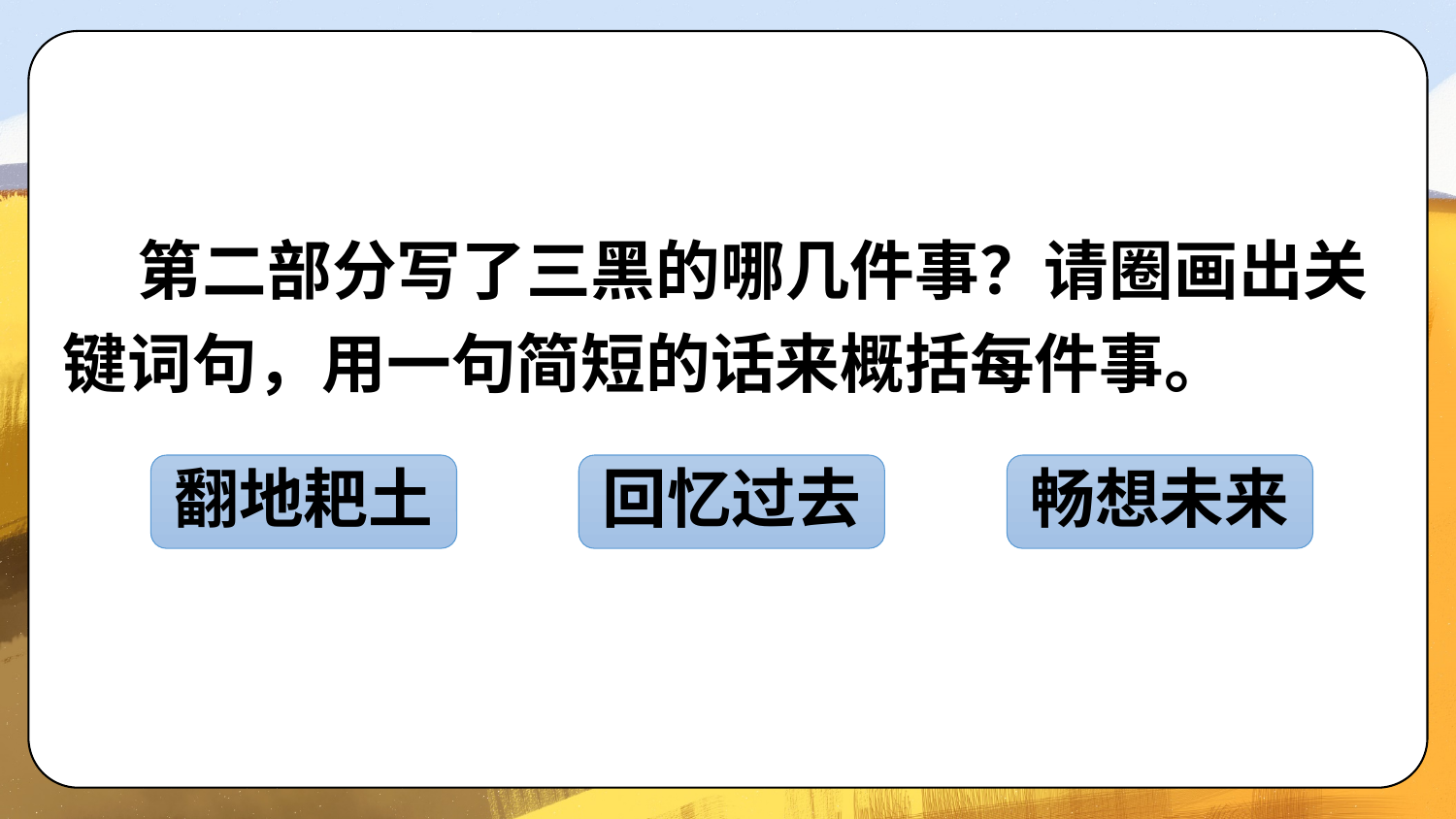

第二部分写了三黑的哪几件事？请圈画出关键词句，用一句简短的话来概括每件事。
翻地耙土
回忆过去
畅想未来